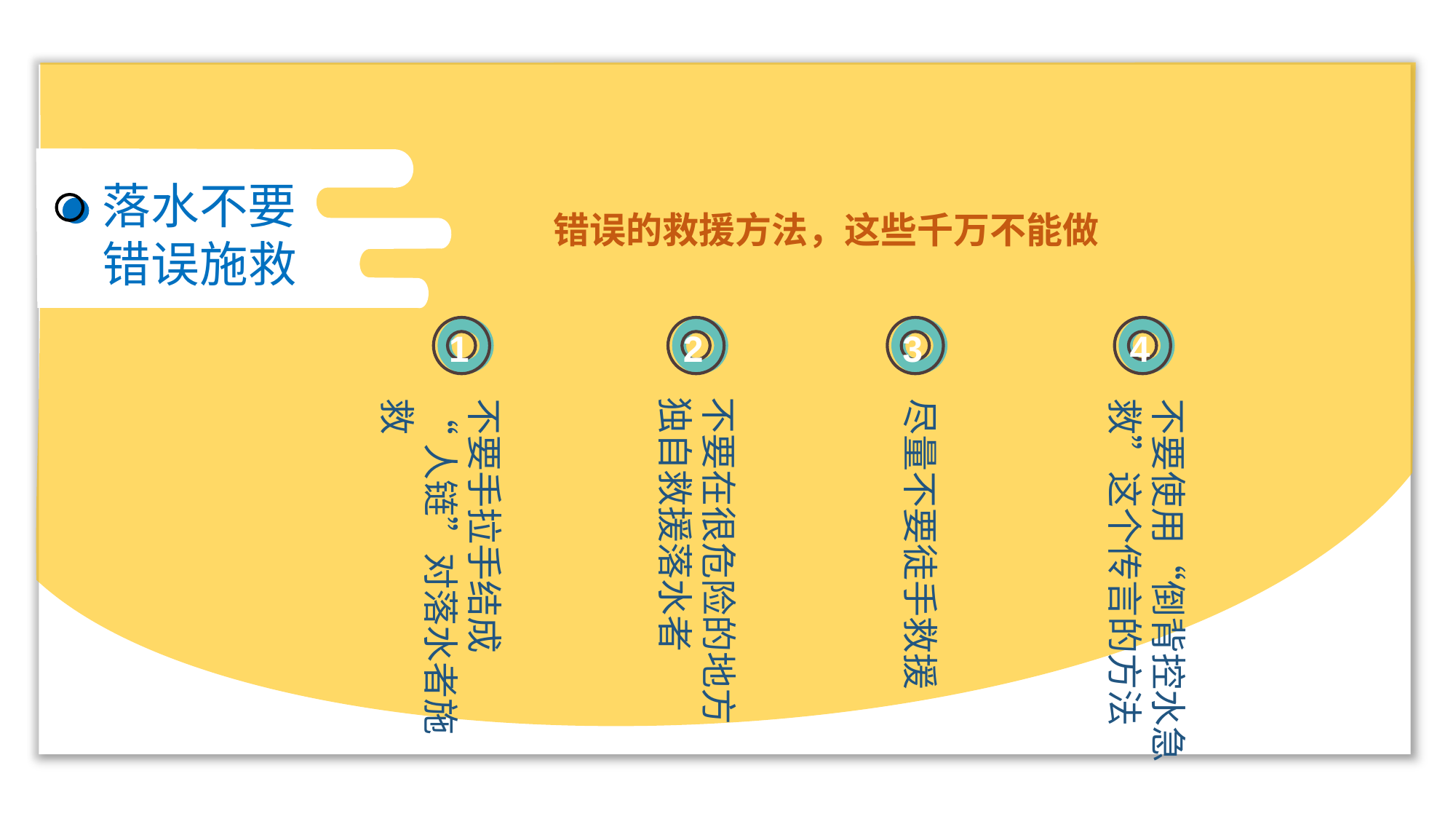

落水不要错误施救

错误的救援方法，这些千万不能做

1
不要手拉手结成
“人链”对落水者施救

2
不要在很危险的地方独自救援落水者

3
尽量不要徒手救援

4
不要使用“倒背控水急救”这个传言的方法